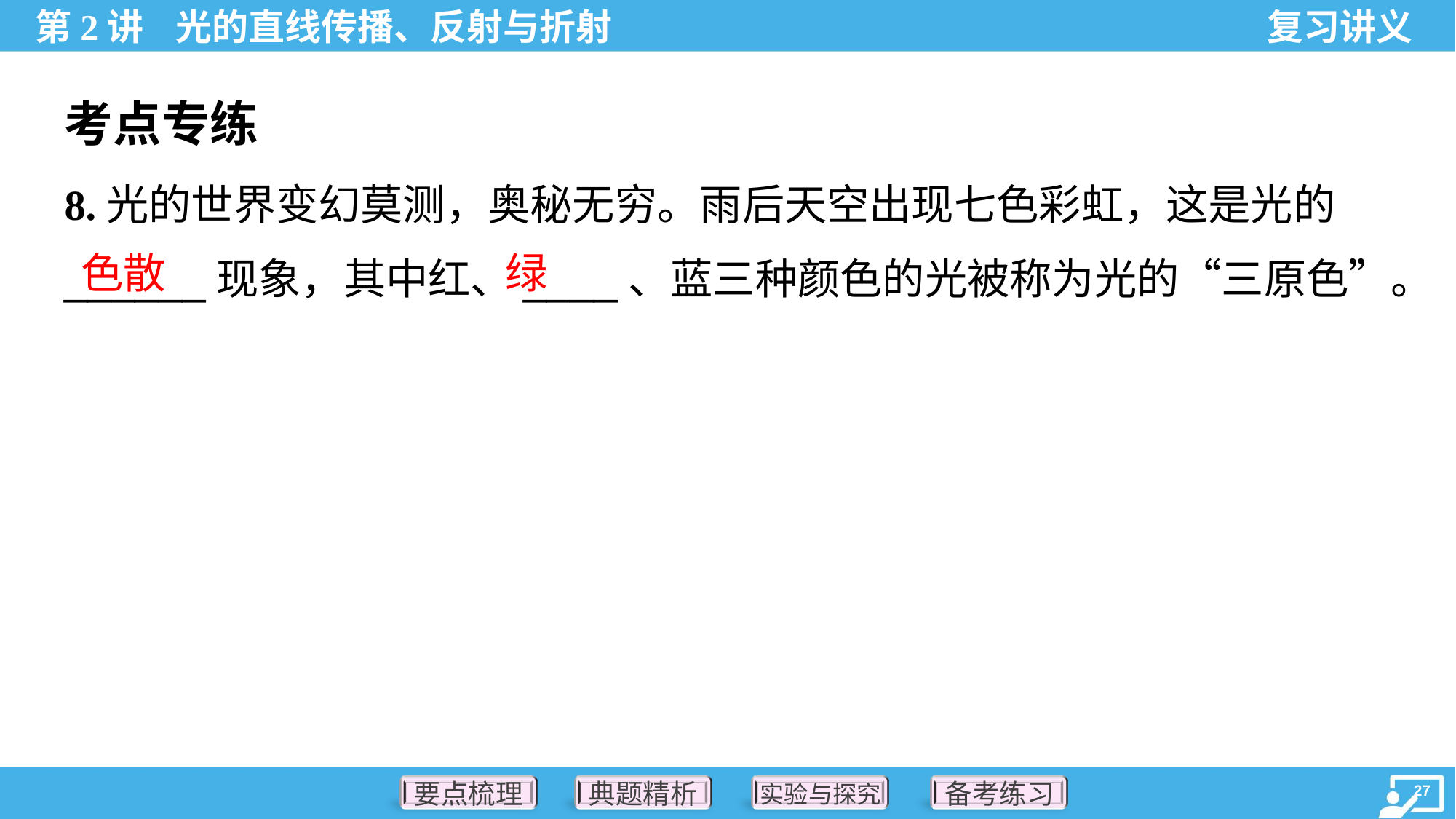

考点专练
8.光的世界变幻莫测，奥秘无穷。雨后天空出现七色彩虹，这是光的
______现象，其中红、____、蓝三种颜色的光被称为光的“三原色”。
色散
绿